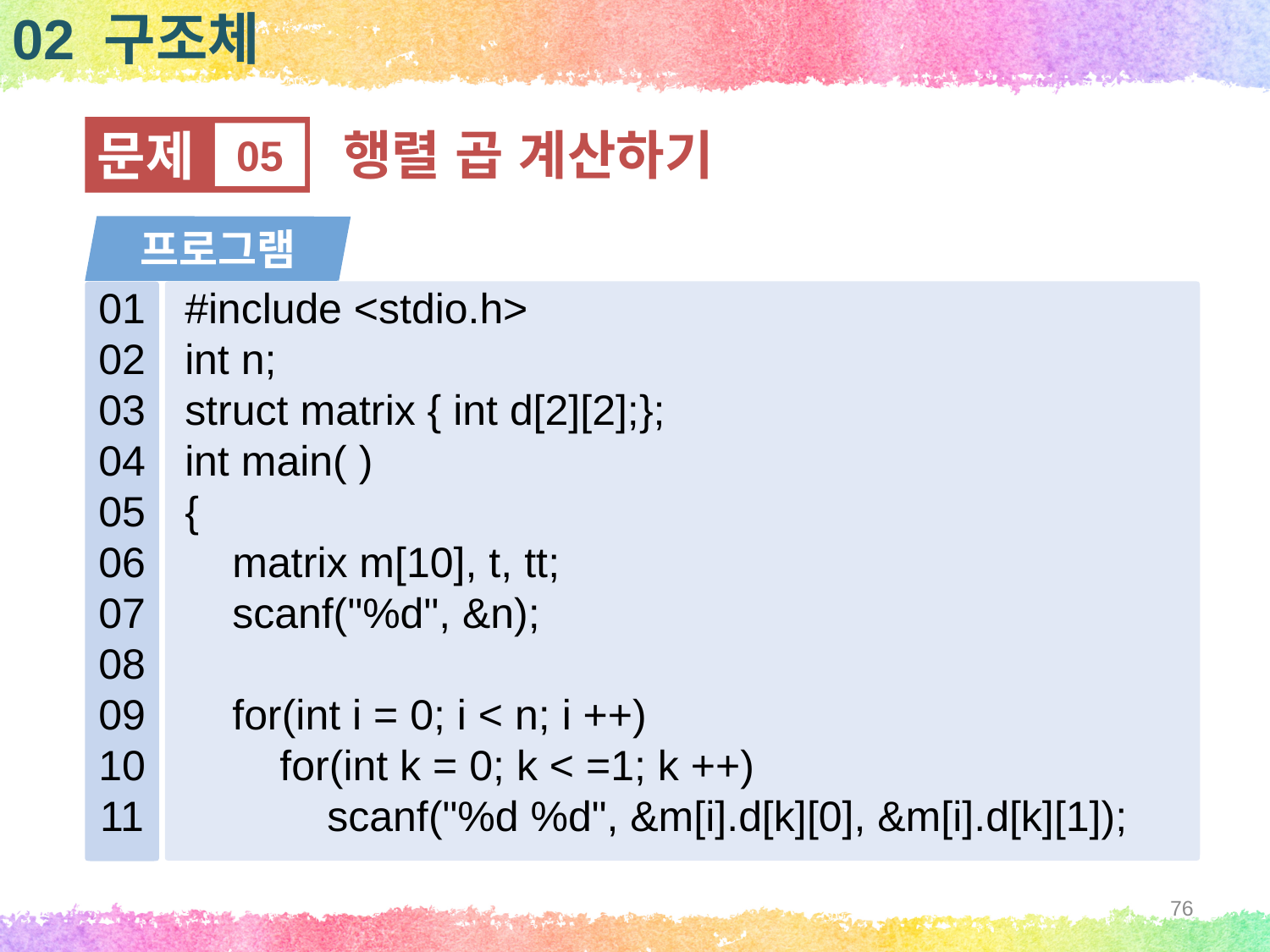

02 구조체
문제
05
행렬 곱 계산하기
프로그램
#include <stdio.h>
int n;
struct matrix { int d[2][2];};
int main( )
{
    matrix m[10], t, tt;
    scanf("%d", &n);

    for(int i = 0; i < n; i ++)
        for(int k = 0; k < =1; k ++)
            scanf("%d %d", &m[i].d[k][0], &m[i].d[k][1]);
01
02
03
04
05
06
07
08
09
10
11
76